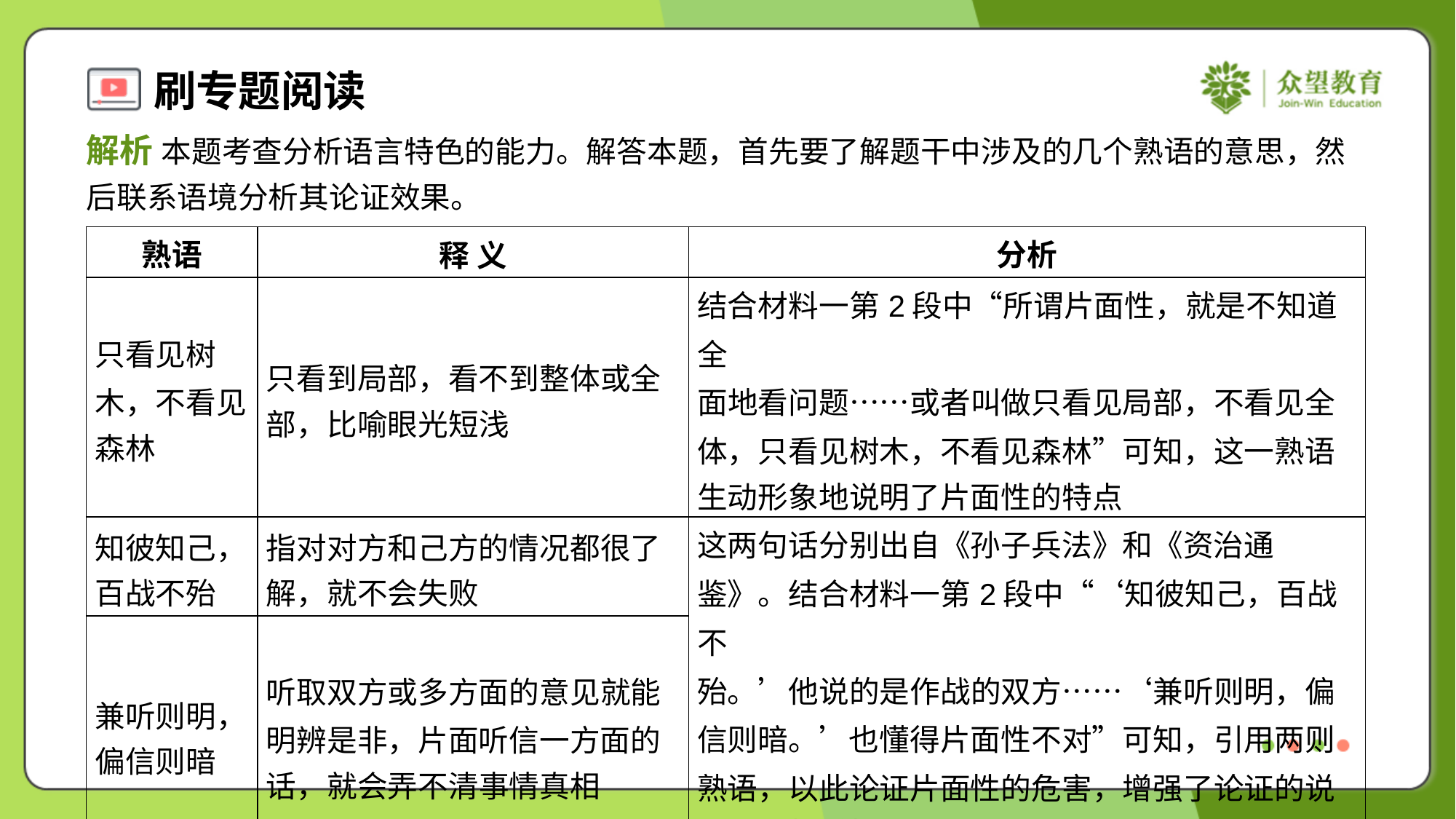

解析 本题考查分析语言特色的能力。解答本题，首先要了解题干中涉及的几个熟语的意思，然
后联系语境分析其论证效果。
| 熟语 | 释 义 | 分析 |
| --- | --- | --- |
| 只看见树 木，不看见 森林 | 只看到局部，看不到整体或全 部，比喻眼光短浅 | 结合材料一第2段中“所谓片面性，就是不知道全 面地看问题……或者叫做只看见局部，不看见全 体，只看见树木，不看见森林”可知，这一熟语 生动形象地说明了片面性的特点 |
| 知彼知己， 百战不殆 | 指对对方和己方的情况都很了 解，就不会失败 | 这两句话分别出自《孙子兵法》和《资治通 鉴》。结合材料一第2段中“‘知彼知己，百战不 殆。’他说的是作战的双方……‘兼听则明，偏 信则暗。’也懂得片面性不对”可知，引用两则 熟语，以此论证片面性的危害，增强了论证的说 服力和权威性 |
| 兼听则明， 偏信则暗 | 听取双方或多方面的意见就能 明辨是非，片面听信一方面的 话，就会弄不清事情真相 |  |